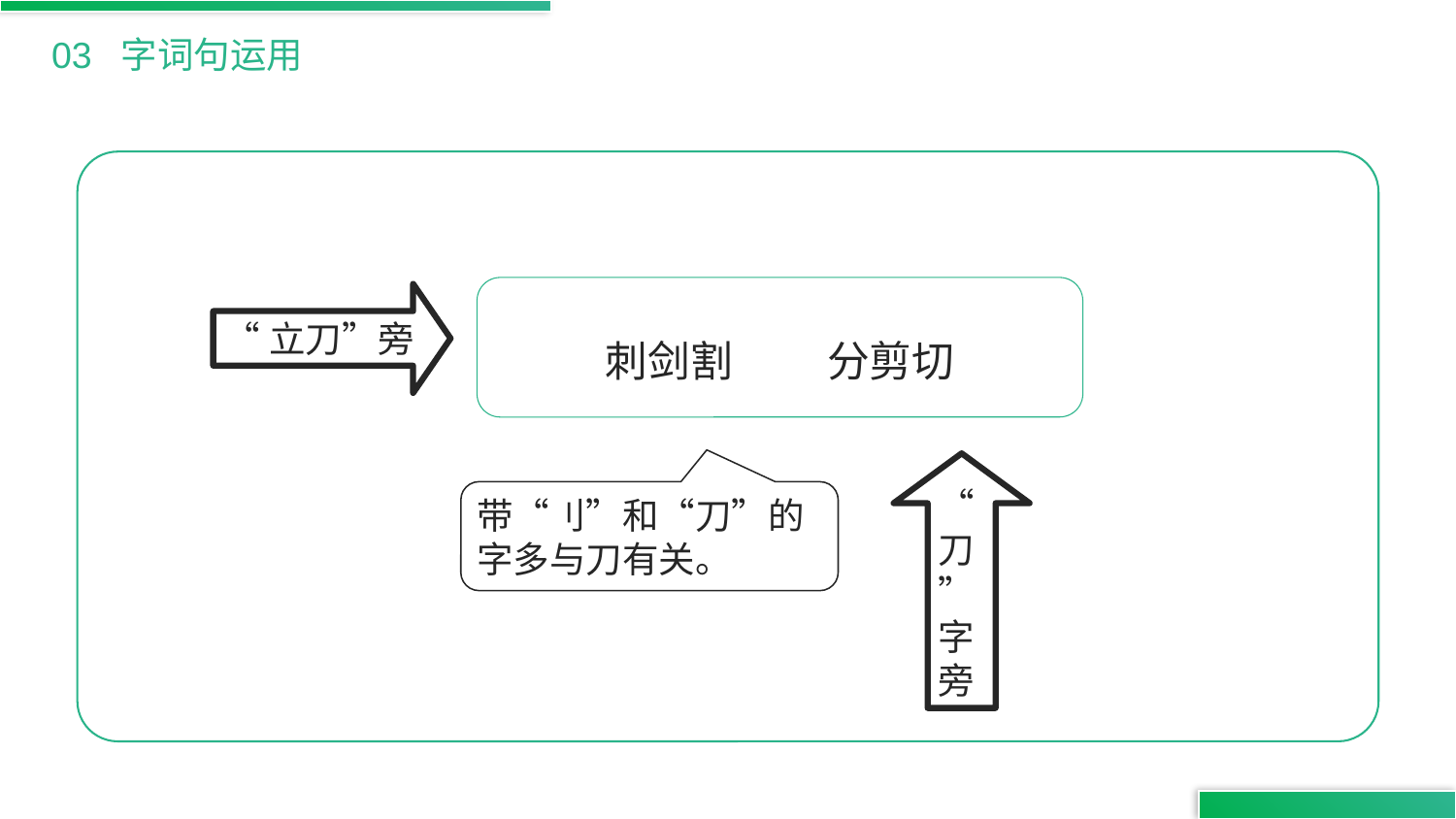

03  字词句运用
刺剑割          分剪切
“立刀”旁
“刀”字旁
带“刂”和“刀”的字多与刀有关。